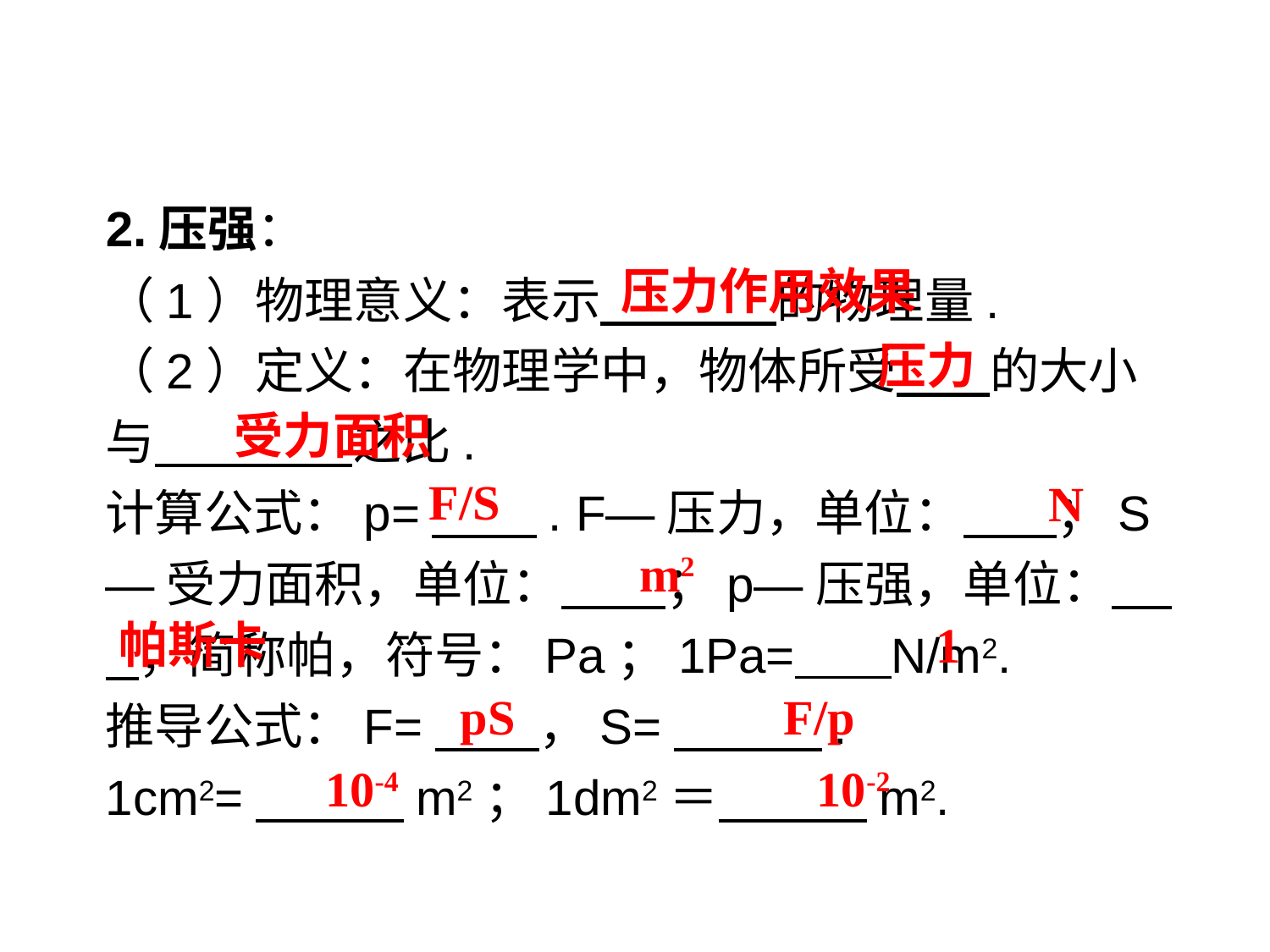

2.压强：
（1）物理意义：表示                的物理量.
（2）定义：在物理学中，物体所受　    的大小与　         　之比.
计算公式：p=　     . F—压力，单位：　    ；S—受力面积，单位：　     ；p—压强，单位：　     ，简称帕，符号：Pa；1Pa=       N/m2.
推导公式：F=　     ，S=　         .
1cm2=　         m2；1dm2＝　         m2.
压力作用效果
压力
受力面积
F/S
N
m2
帕斯卡
1
pS
F/p
10-4
10-2